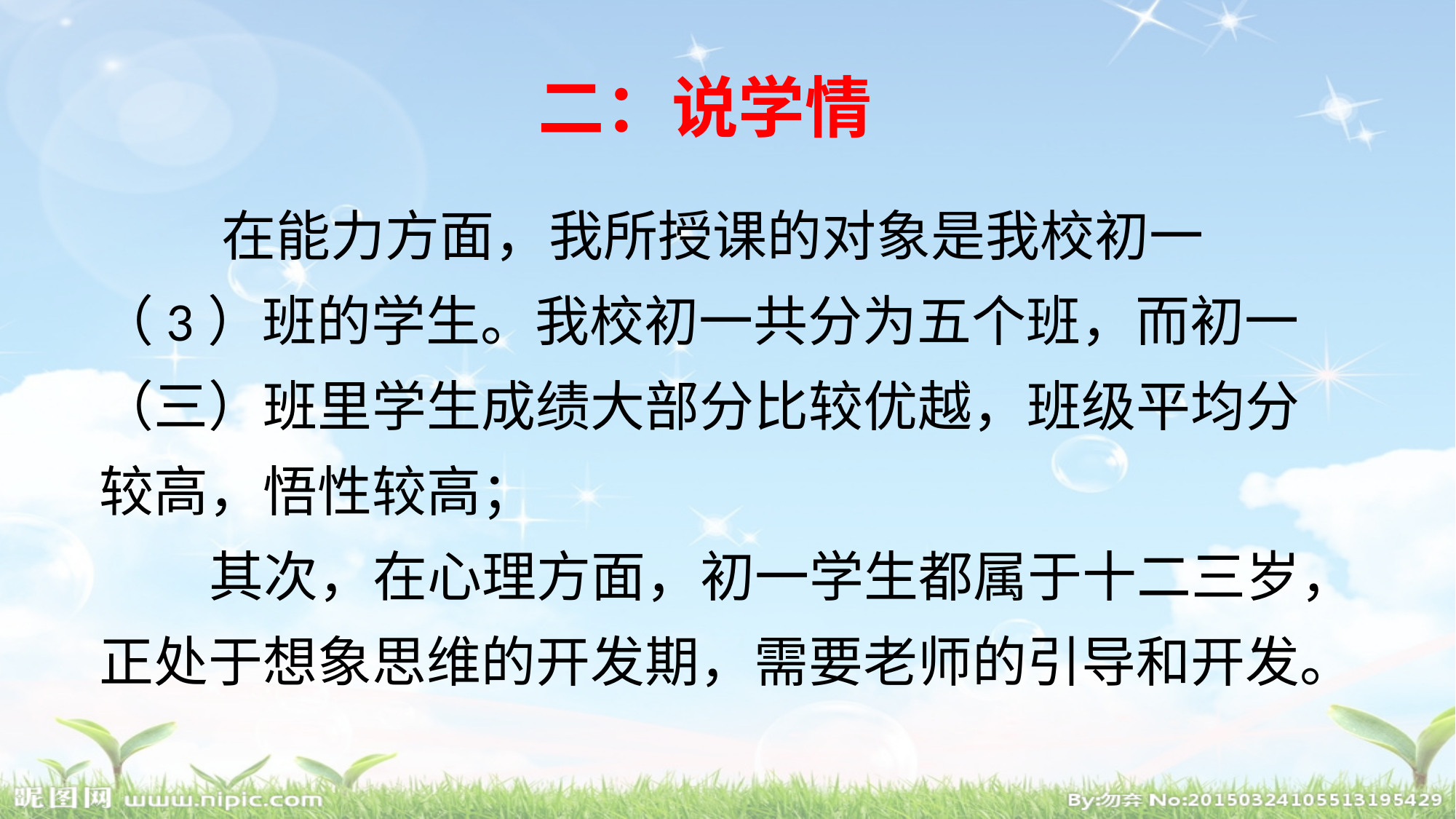

二：说学情
         在能力方面，我所授课的对象是我校初一（3）班的学生。我校初一共分为五个班，而初一（三）班里学生成绩大部分比较优越，班级平均分较高，悟性较高；
        其次，在心理方面，初一学生都属于十二三岁，正处于想象思维的开发期，需要老师的引导和开发。